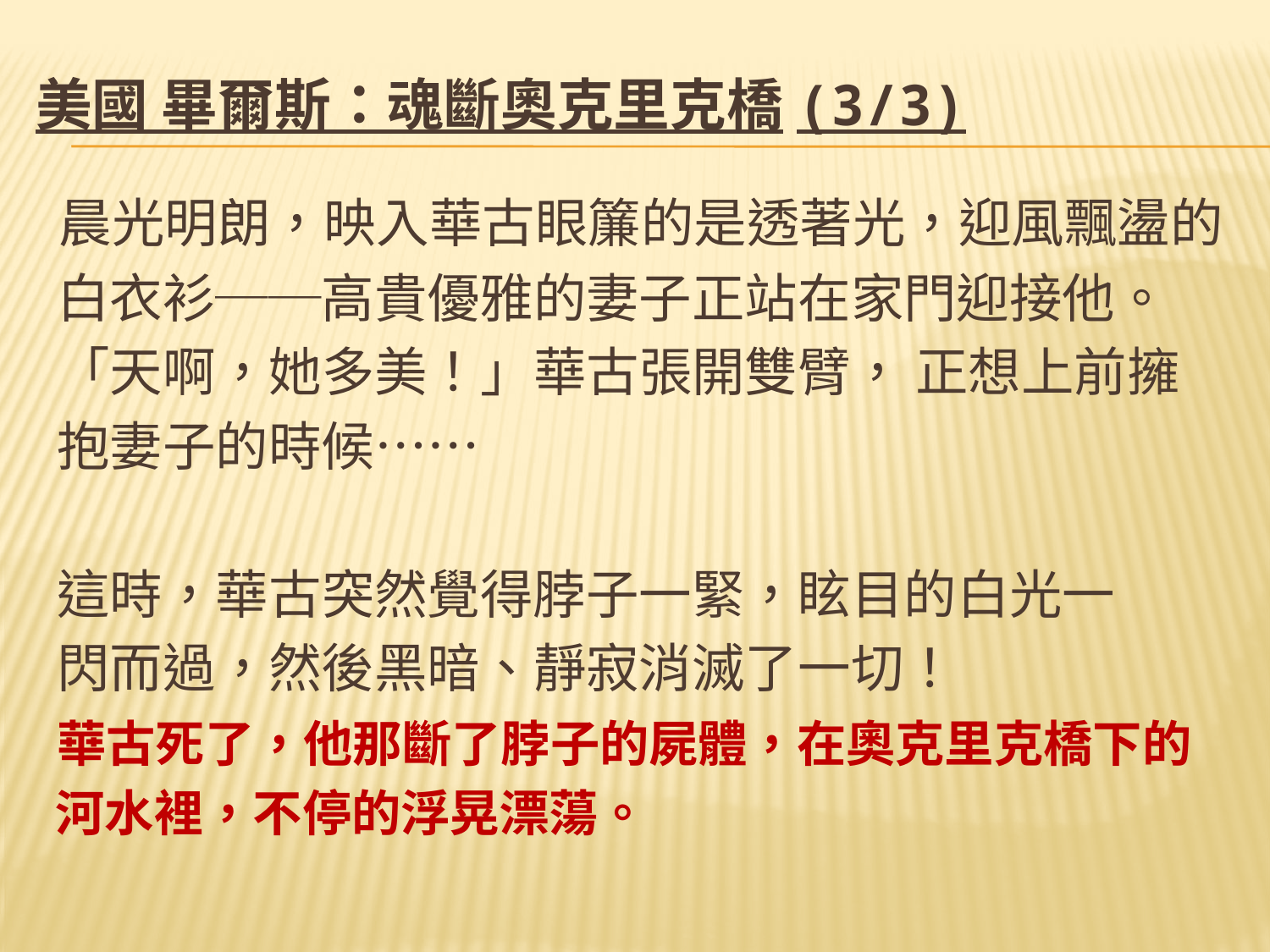

美國 畢爾斯：魂斷奧克里克橋(3/3)
 晨光明朗，映入華古眼簾的是透著光，迎風飄盪的
 白衣衫──高貴優雅的妻子正站在家門迎接他。
 「天啊，她多美！」華古張開雙臂， 正想上前擁
 抱妻子的時候……

 這時，華古突然覺得脖子一緊，眩目的白光一
 閃而過，然後黑暗、靜寂消滅了一切！
 華古死了，他那斷了脖子的屍體，在奧克里克橋下的
 河水裡，不停的浮晃漂蕩。